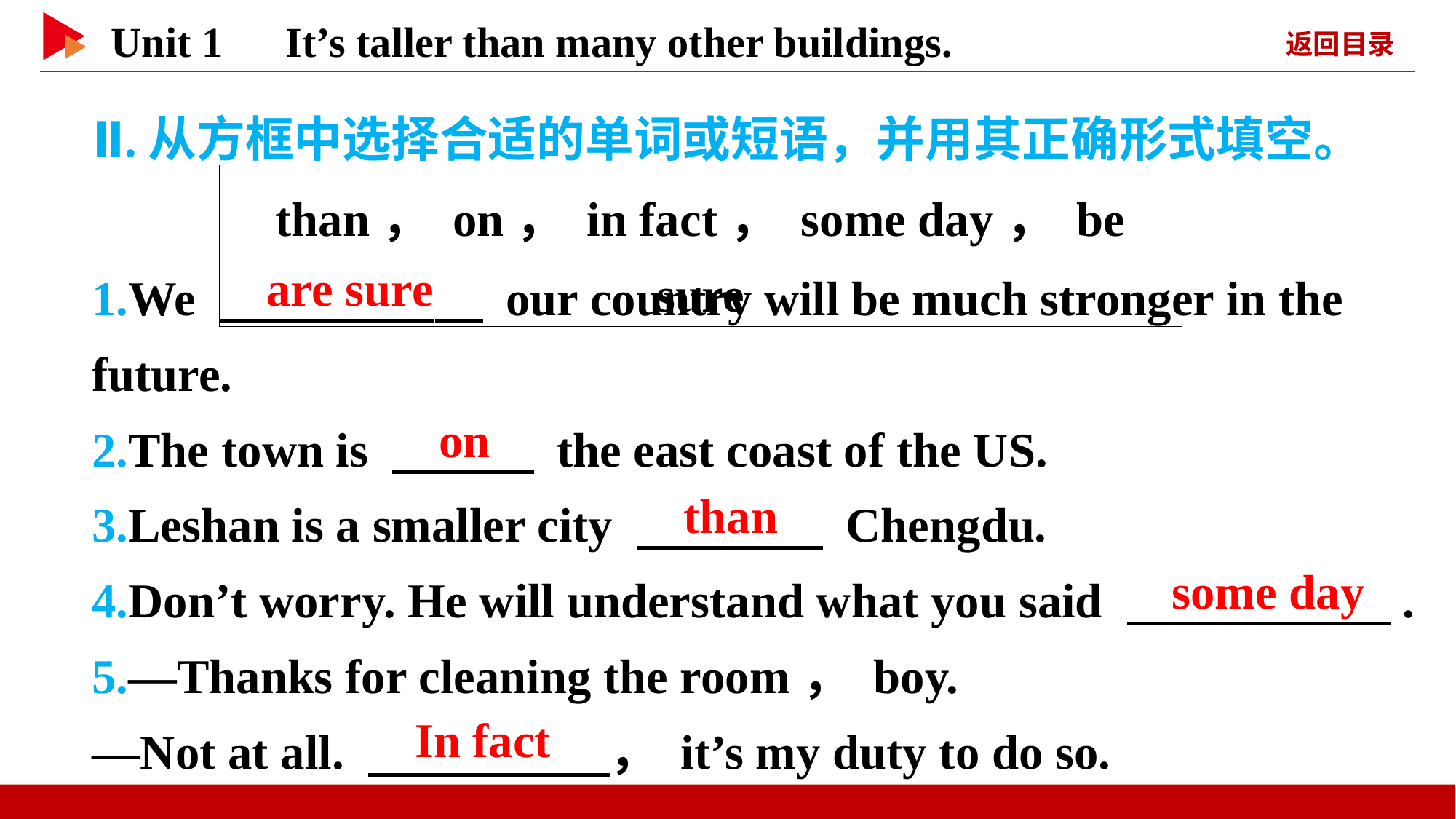

Ⅱ.从方框中选择合适的单词或短语，并用其正确形式填空。
than， on， in fact， some day， be sure
1.We 　               　 our country will be much stronger in the future.
2.The town is 　    　 the east coast of the US.
3.Leshan is a smaller city 　        　 Chengdu.
4.Don’t worry. He will understand what you said 　               　.
5.—Thanks for cleaning the room， boy.
—Not at all. 　             　， it’s my duty to do so.
　are sure
　on
　than
　some day
　In fact